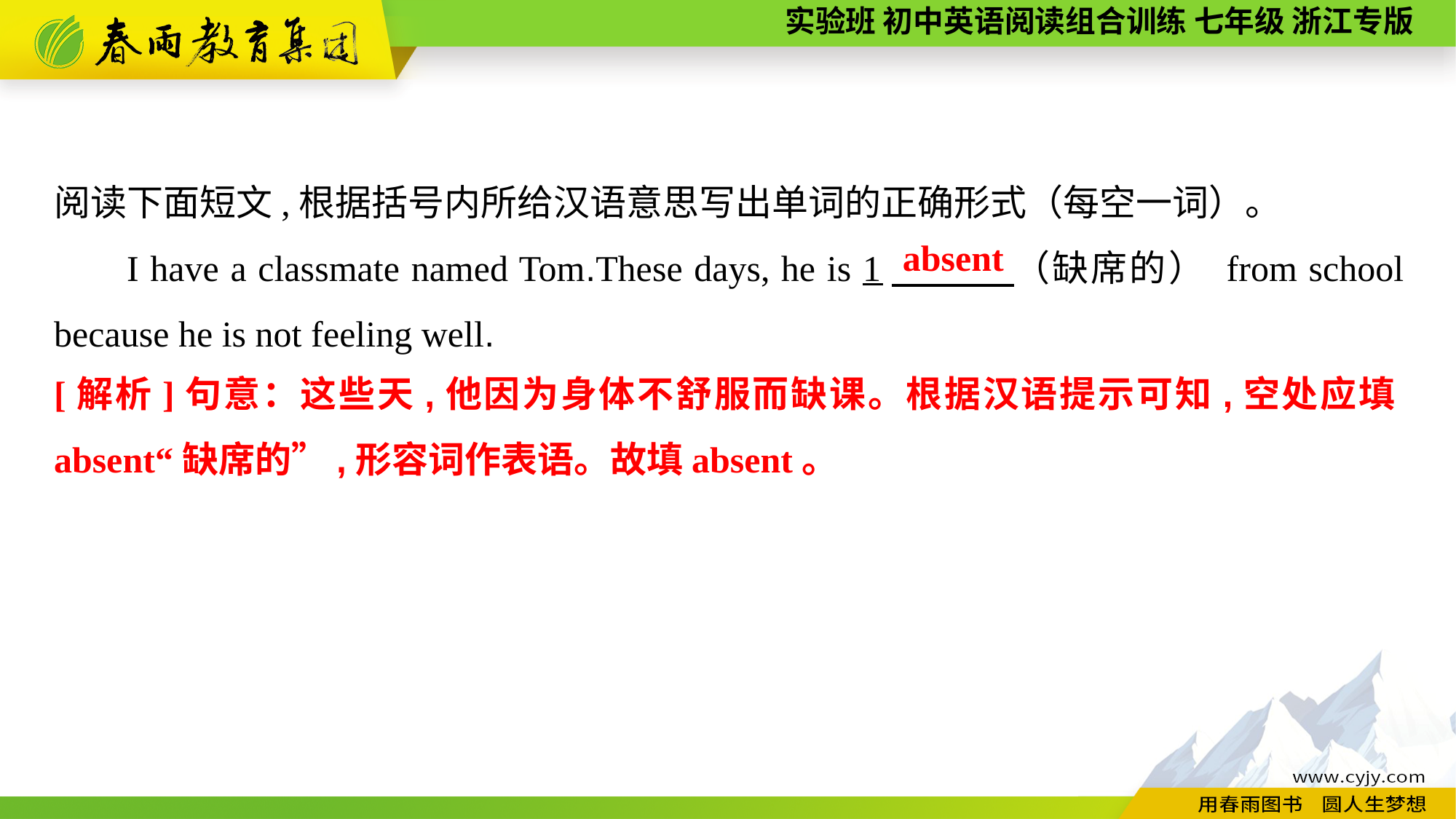

阅读下面短文,根据括号内所给汉语意思写出单词的正确形式（每空一词）。
I have a classmate named Tom.These days, he is 1　        （缺席的） from school because he is not feeling well.
absent
[解析]句意：这些天,他因为身体不舒服而缺课。根据汉语提示可知,空处应填absent“缺席的”,形容词作表语。故填absent。